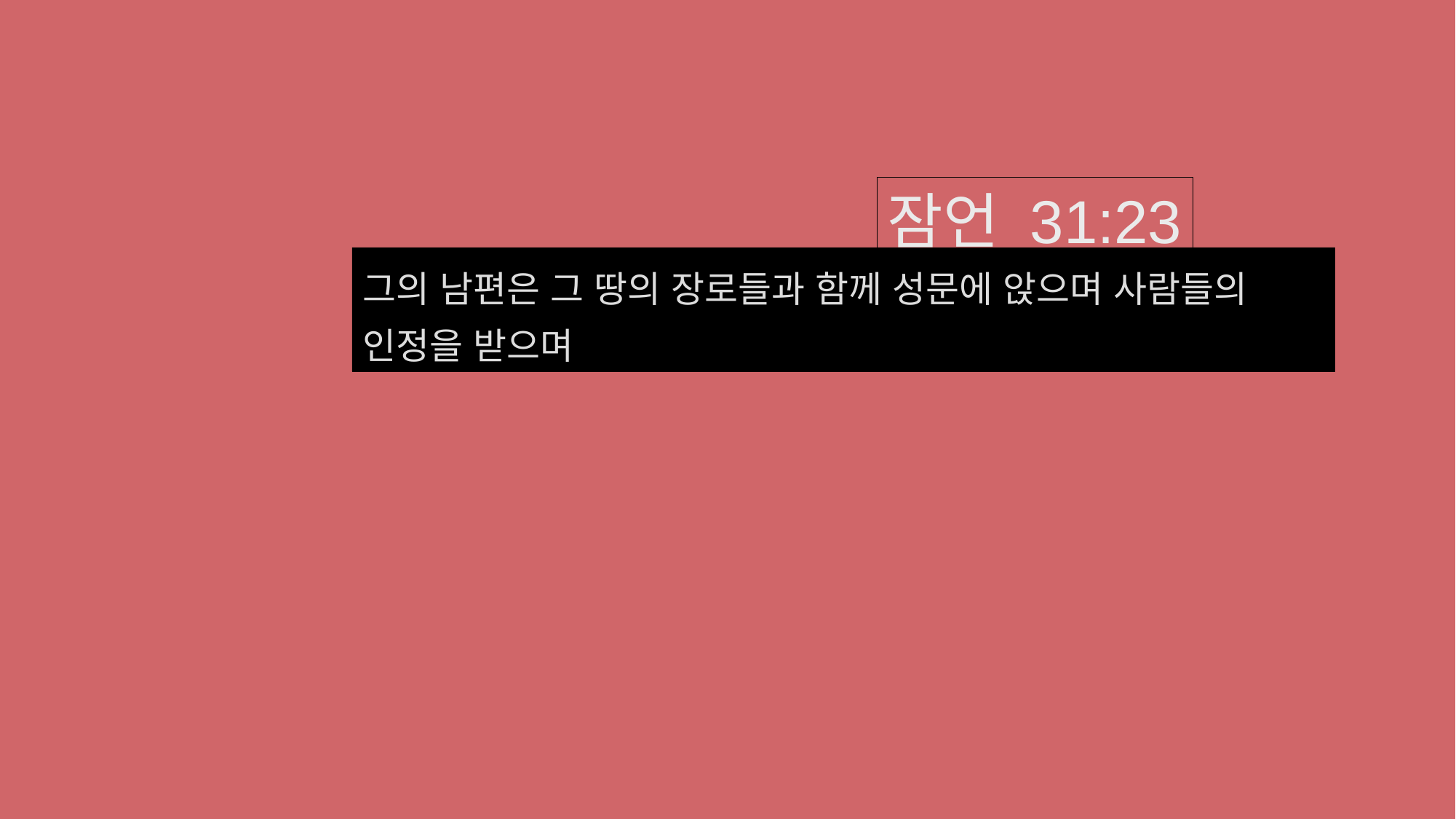

잠언 31:23
그의 남편은 그 땅의 장로들과 함께 성문에 앉으며 사람들의 인정을 받으며